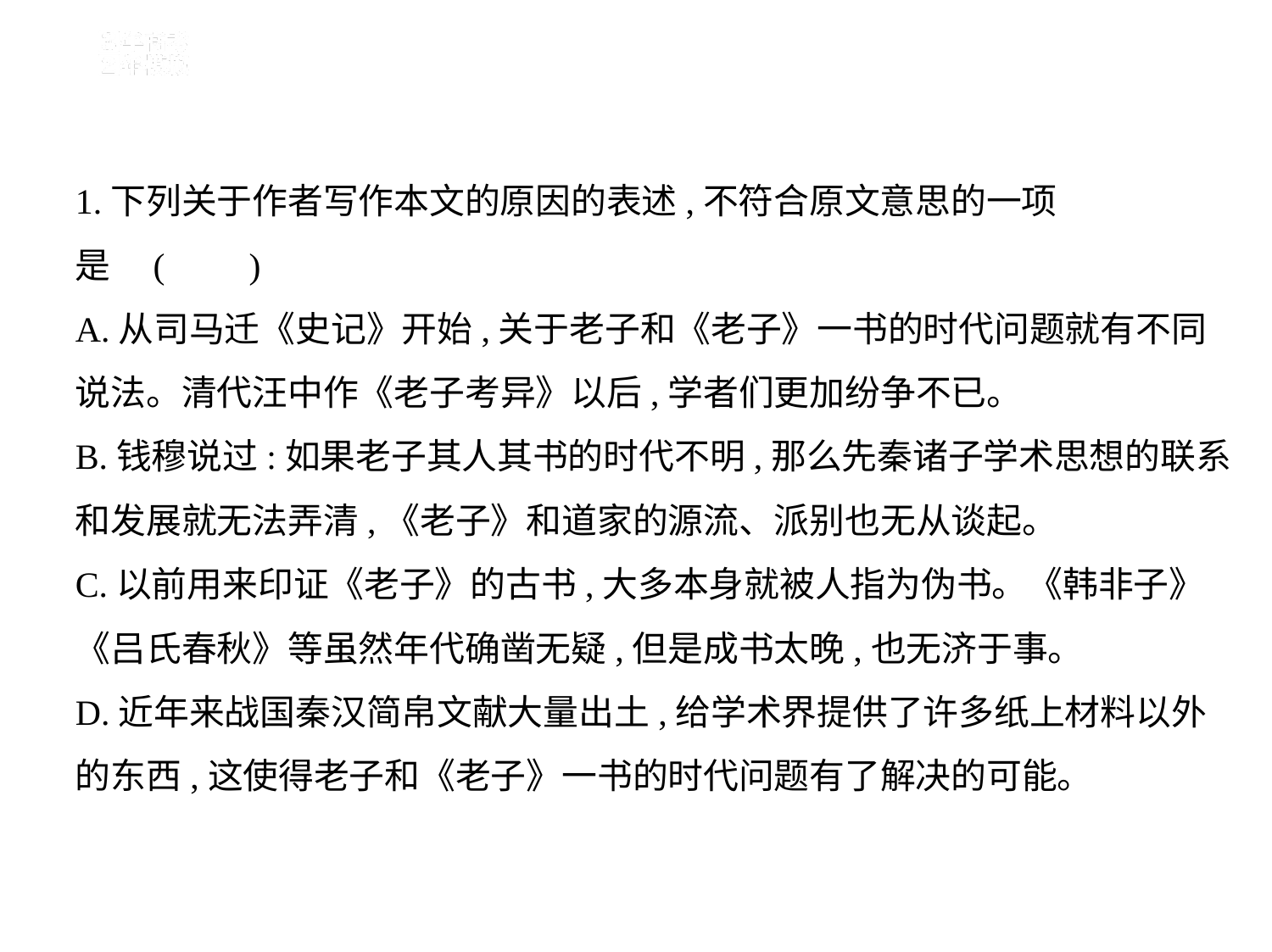

1.下列关于作者写作本文的原因的表述,不符合原文意思的一项
是 (　    )
A.从司马迁《史记》开始,关于老子和《老子》一书的时代问题就有不同
说法。清代汪中作《老子考异》以后,学者们更加纷争不已。
B.钱穆说过:如果老子其人其书的时代不明,那么先秦诸子学术思想的联系
和发展就无法弄清,《老子》和道家的源流、派别也无从谈起。
C.以前用来印证《老子》的古书,大多本身就被人指为伪书。《韩非子》
《吕氏春秋》等虽然年代确凿无疑,但是成书太晚,也无济于事。
D.近年来战国秦汉简帛文献大量出土,给学术界提供了许多纸上材料以外
的东西,这使得老子和《老子》一书的时代问题有了解决的可能。